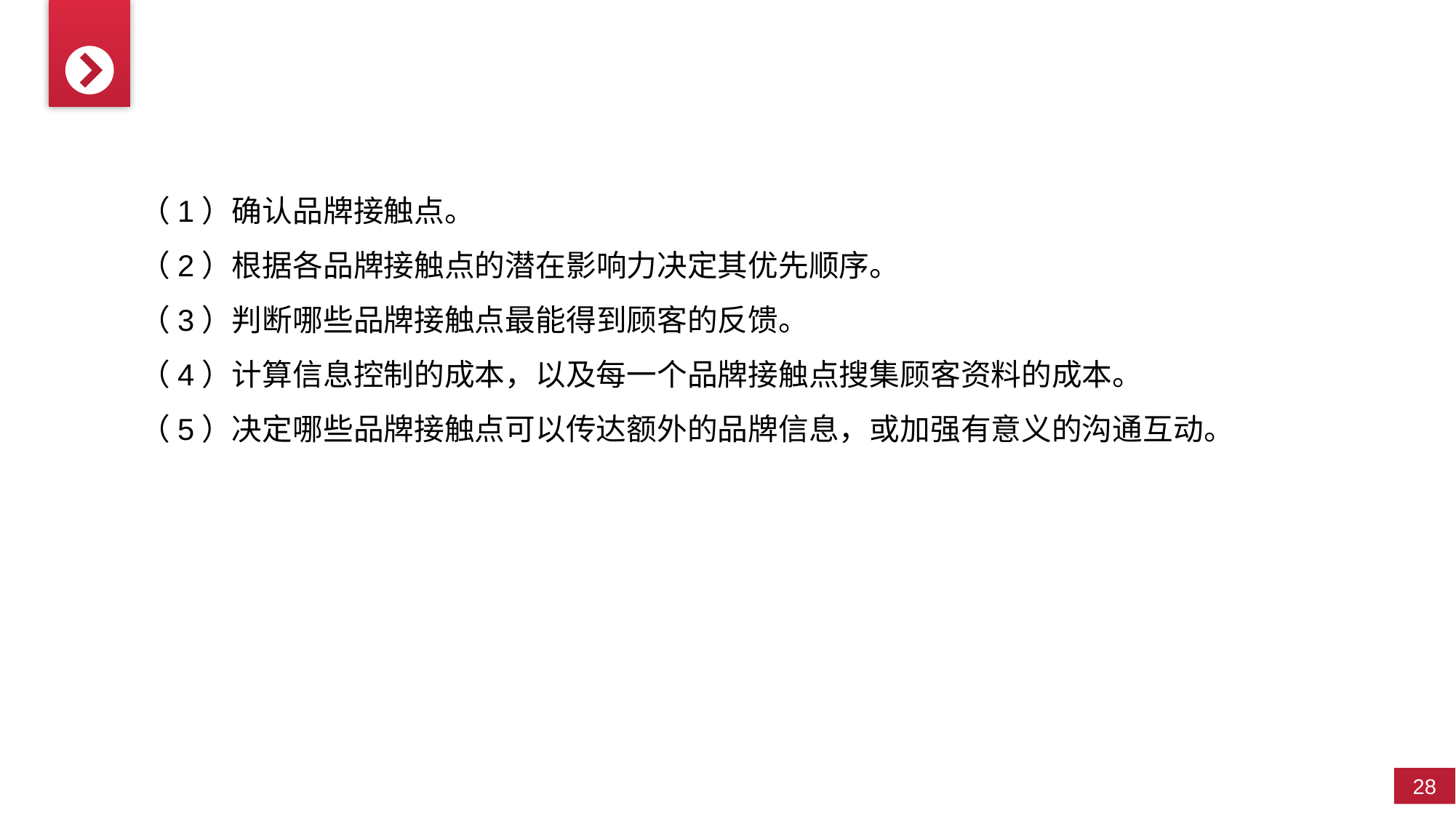

（1）确认品牌接触点。
（2）根据各品牌接触点的潜在影响力决定其优先顺序。
（3）判断哪些品牌接触点最能得到顾客的反馈。
（4）计算信息控制的成本，以及每一个品牌接触点搜集顾客资料的成本。
（5）决定哪些品牌接触点可以传达额外的品牌信息，或加强有意义的沟通互动。